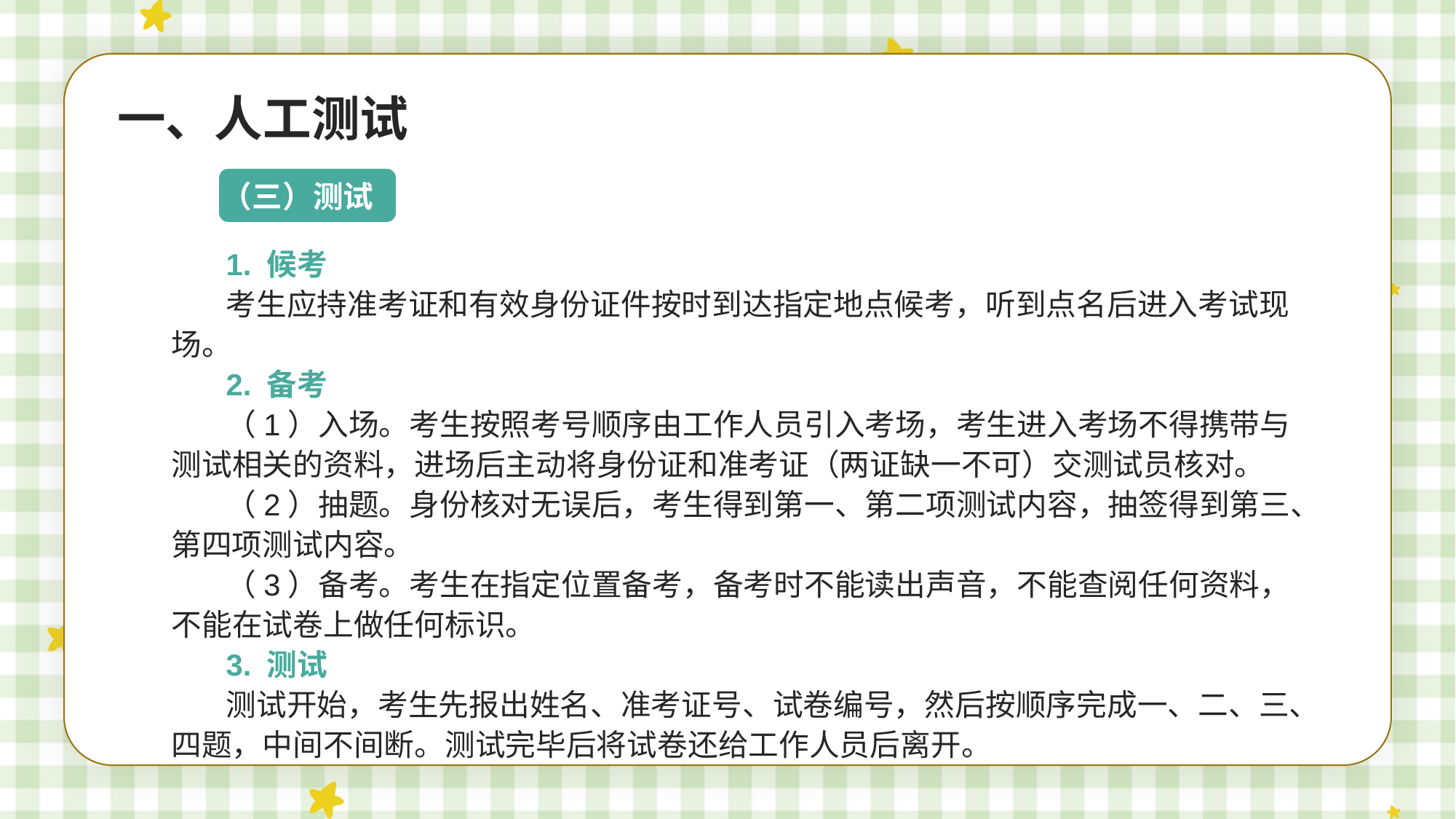

一、人工测试
（三）测试
1. 候考
考生应持准考证和有效身份证件按时到达指定地点候考，听到点名后进入考试现场。
2. 备考
（1）入场。考生按照考号顺序由工作人员引入考场，考生进入考场不得携带与测试相关的资料，进场后主动将身份证和准考证（两证缺一不可）交测试员核对。
（2）抽题。身份核对无误后，考生得到第一、第二项测试内容，抽签得到第三、第四项测试内容。
（3）备考。考生在指定位置备考，备考时不能读出声音，不能查阅任何资料，不能在试卷上做任何标识。
3. 测试
测试开始，考生先报出姓名、准考证号、试卷编号，然后按顺序完成一、二、三、四题，中间不间断。测试完毕后将试卷还给工作人员后离开。